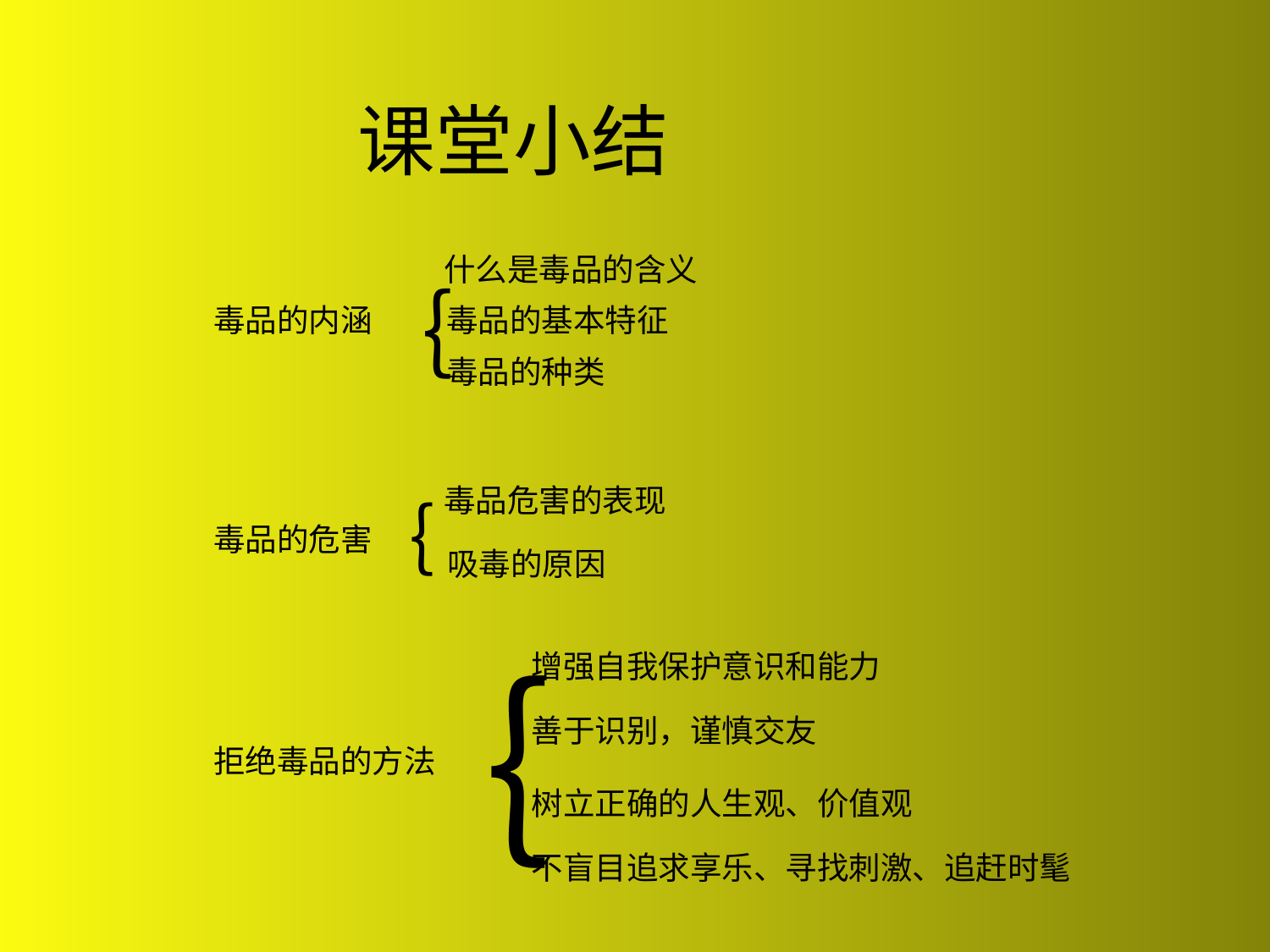

课堂小结
什么是毒品的含义
｛
毒品的内涵
毒品的基本特征
毒品的种类
毒品危害的表现
｛
毒品的危害
吸毒的原因
｛
增强自我保护意识和能力
善于识别，谨慎交友
拒绝毒品的方法
树立正确的人生观、价值观
不盲目追求享乐、寻找刺激、追赶时髦